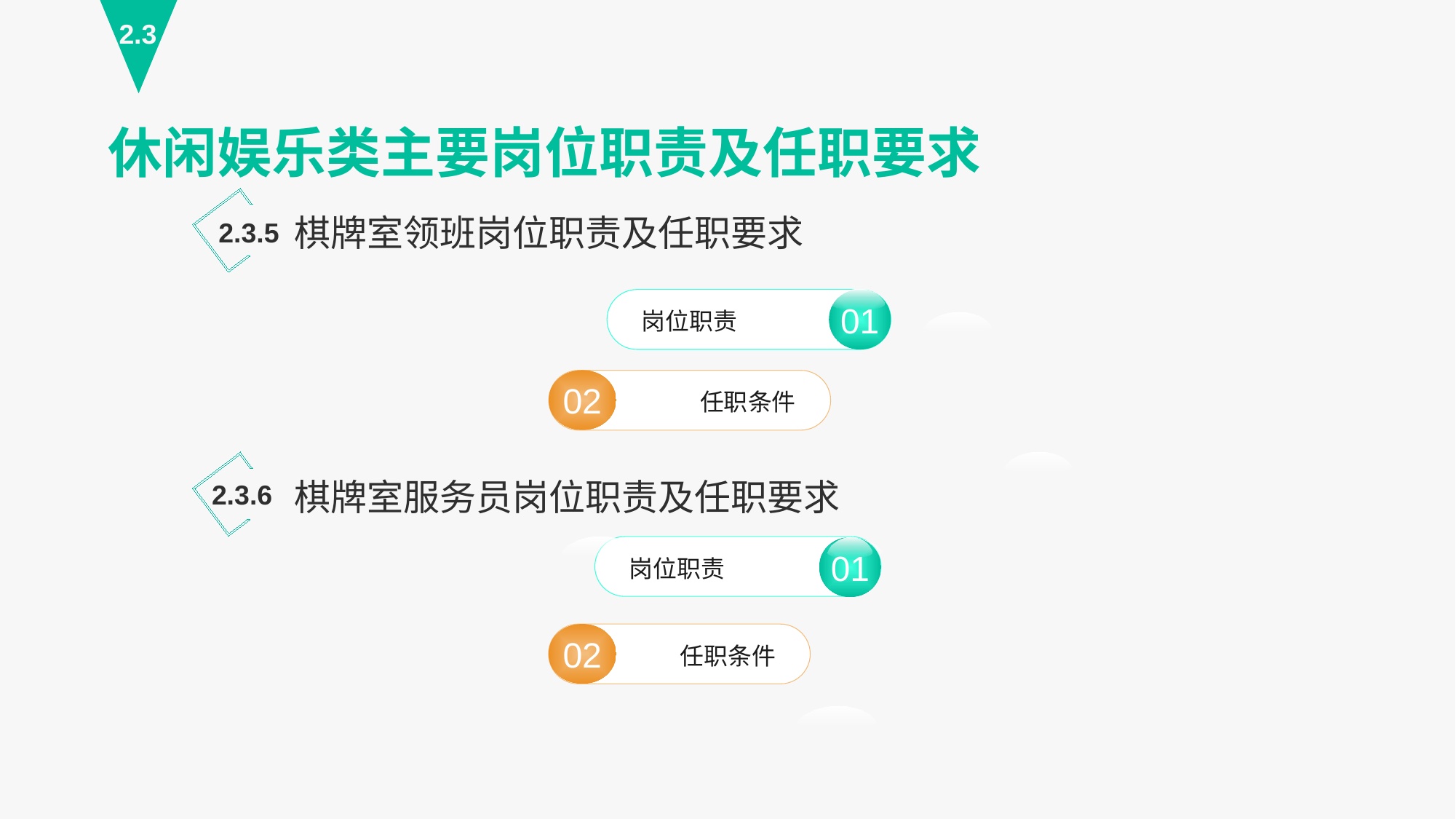

2.3
休闲娱乐类主要岗位职责及任职要求

棋牌室领班岗位职责及任职要求
2.3.5

01
岗位职责
01

02
任职条件

棋牌室服务员岗位职责及任职要求
2.3.6

岗位职责

02
任职条件